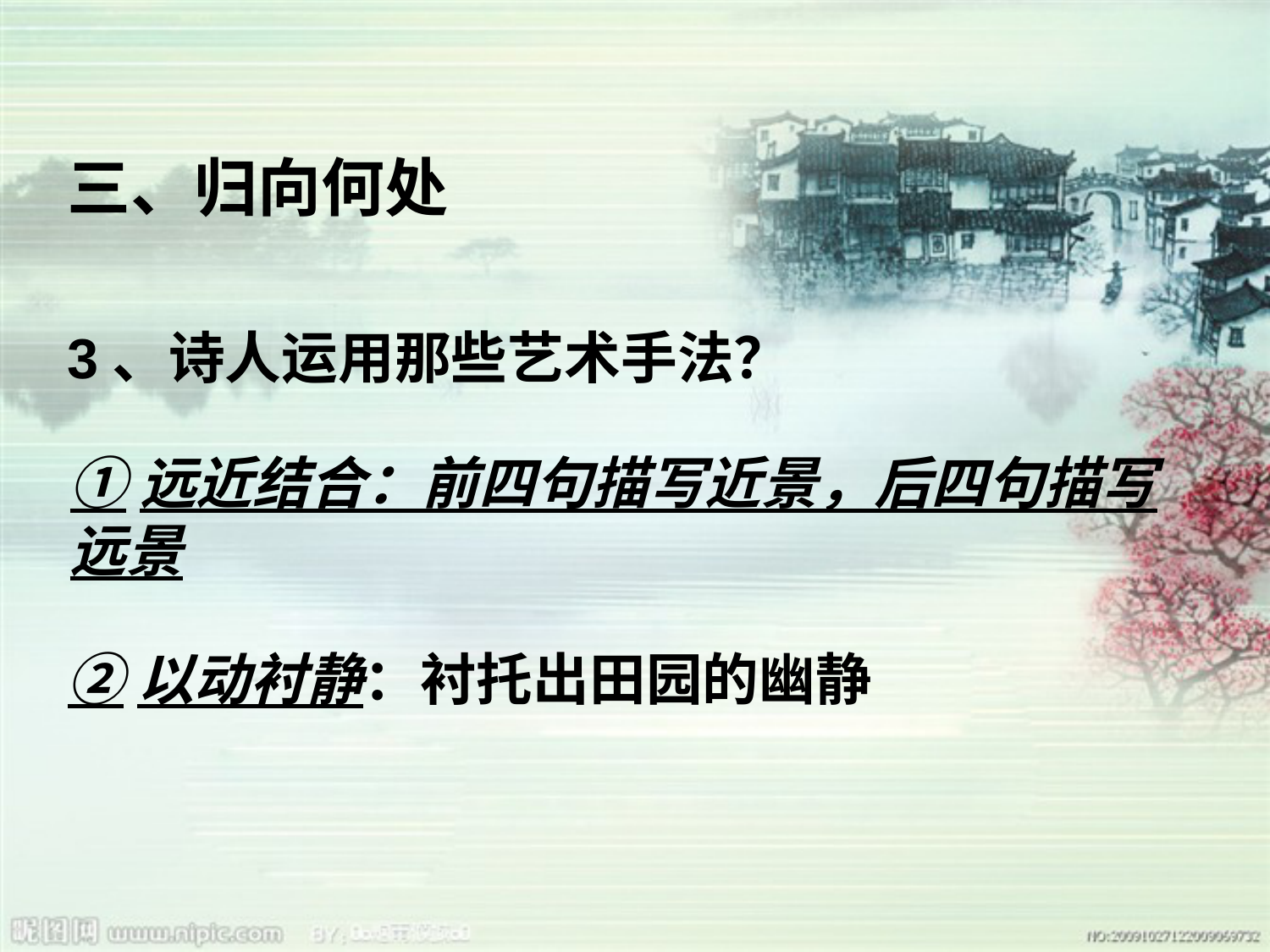

三、归向何处
3、诗人运用那些艺术手法？
①远近结合：前四句描写近景，后四句描写远景
②以动衬静：衬托出田园的幽静